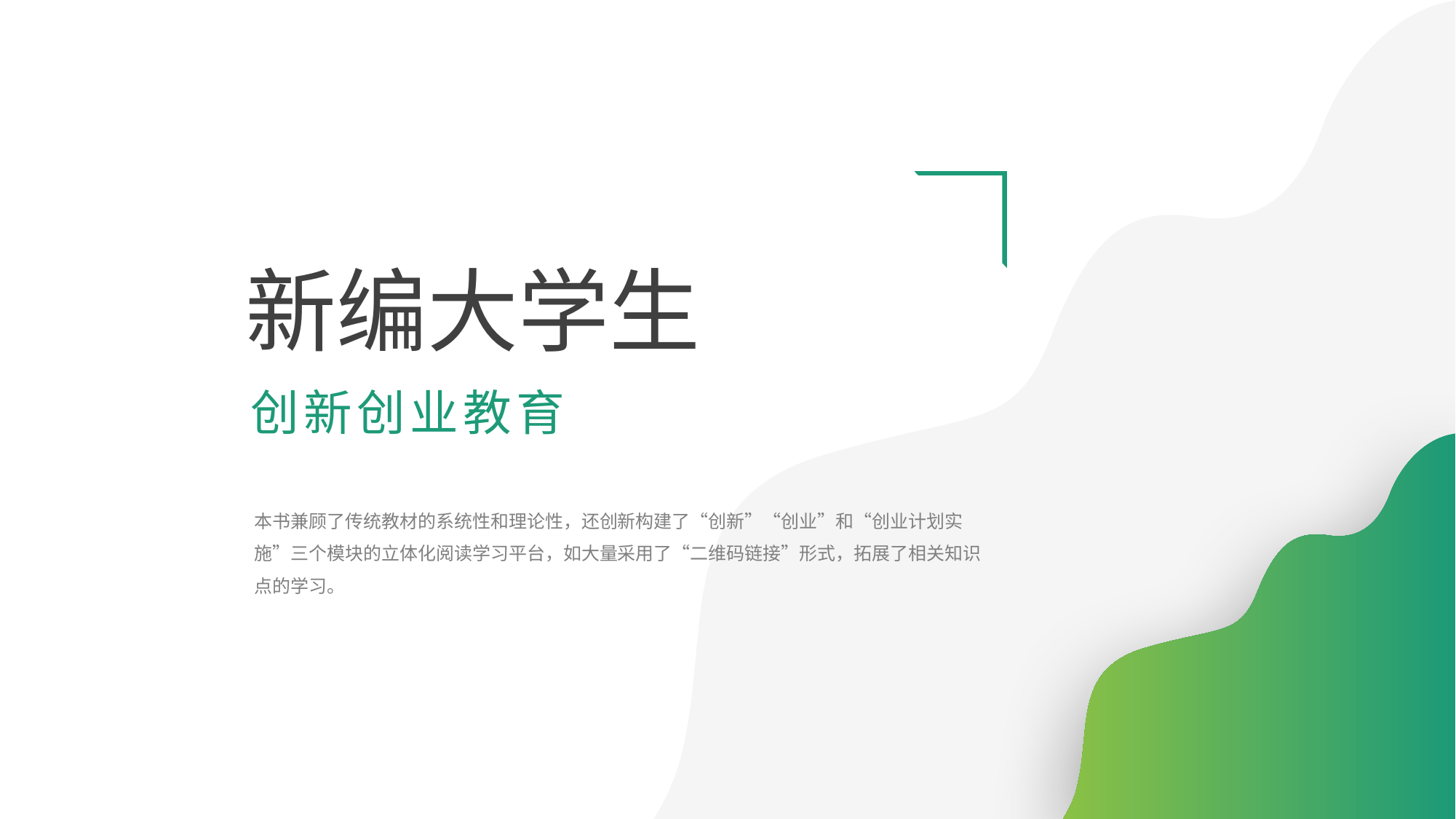

新编大学生
“
创新创业教育

本书兼顾了传统教材的系统性和理论性，还创新构建了“创新”“创业”和“创业计划实施”三个模块的立体化阅读学习平台，如大量采用了“二维码链接”形式，拓展了相关知识点的学习。